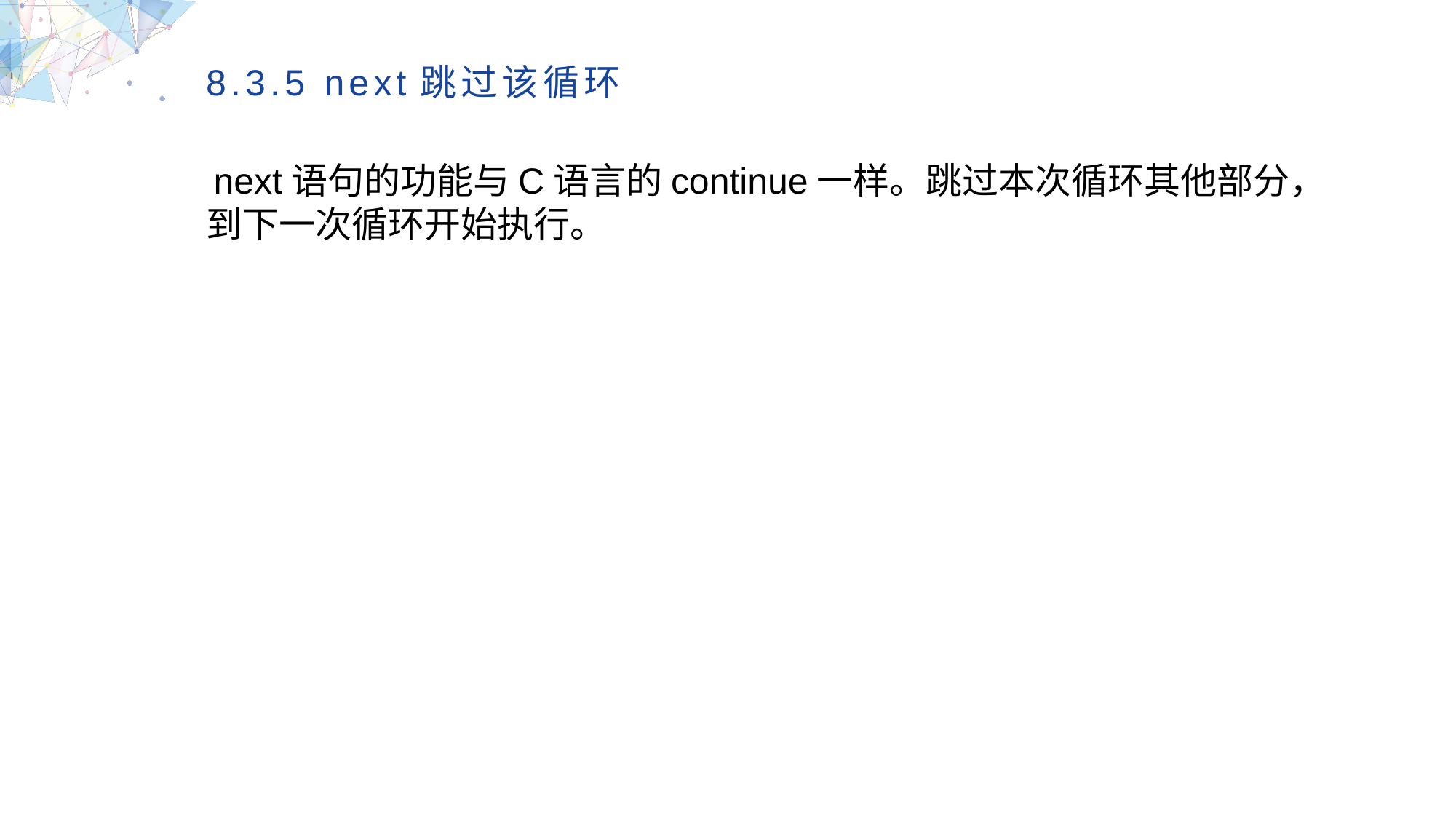

8.3.5 next跳过该循环
 next语句的功能与C语言的continue一样。跳过本次循环其他部分，到下一次循环开始执行。